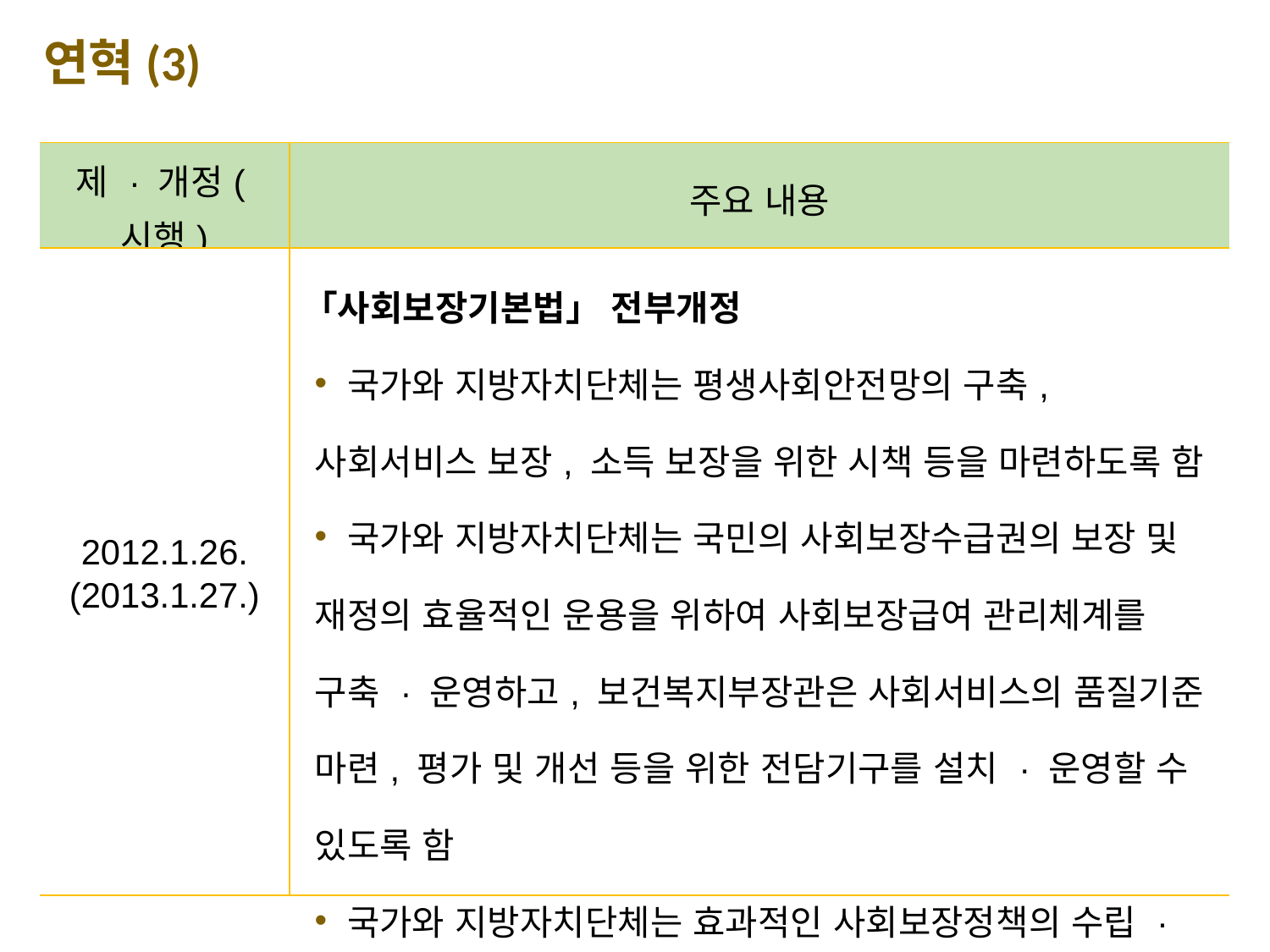

연혁(3)
| 제 · 개정(시행) | 주요 내용 |
| --- | --- |
| 2012.1.26. (2013.1.27.) | 「사회보장기본법」 전부개정 국가와 지방자치단체는 평생사회안전망의 구축, 사회서비스 보장, 소득 보장을 위한 시책 등을 마련하도록 함 국가와 지방자치단체는 국민의 사회보장수급권의 보장 및 재정의 효율적인 운용을 위하여 사회보장급여 관리체계를 구축 · 운영하고, 보건복지부장관은 사회서비스의 품질기준 마련, 평가 및 개선 등을 위한 전담기구를 설치 · 운영할 수 있도록 함 국가와 지방자치단체는 효과적인 사회보장정책의 수립 · 시행을 위하여 사회보장에 관한 통계를 작성 · 관리하도록 함 |